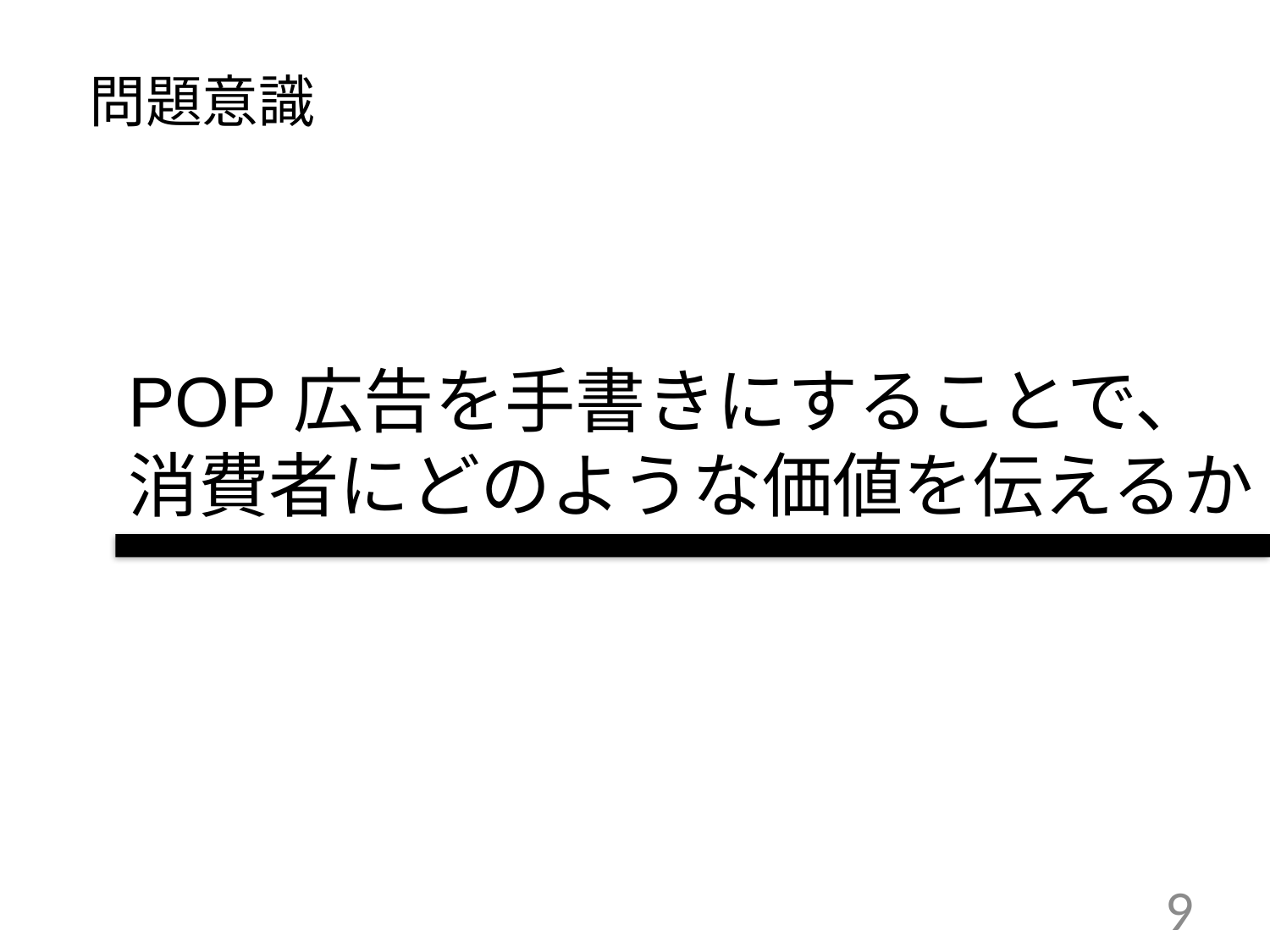

# 問題意識
POP広告を手書きにすることで、
消費者にどのような価値を伝えるか

9